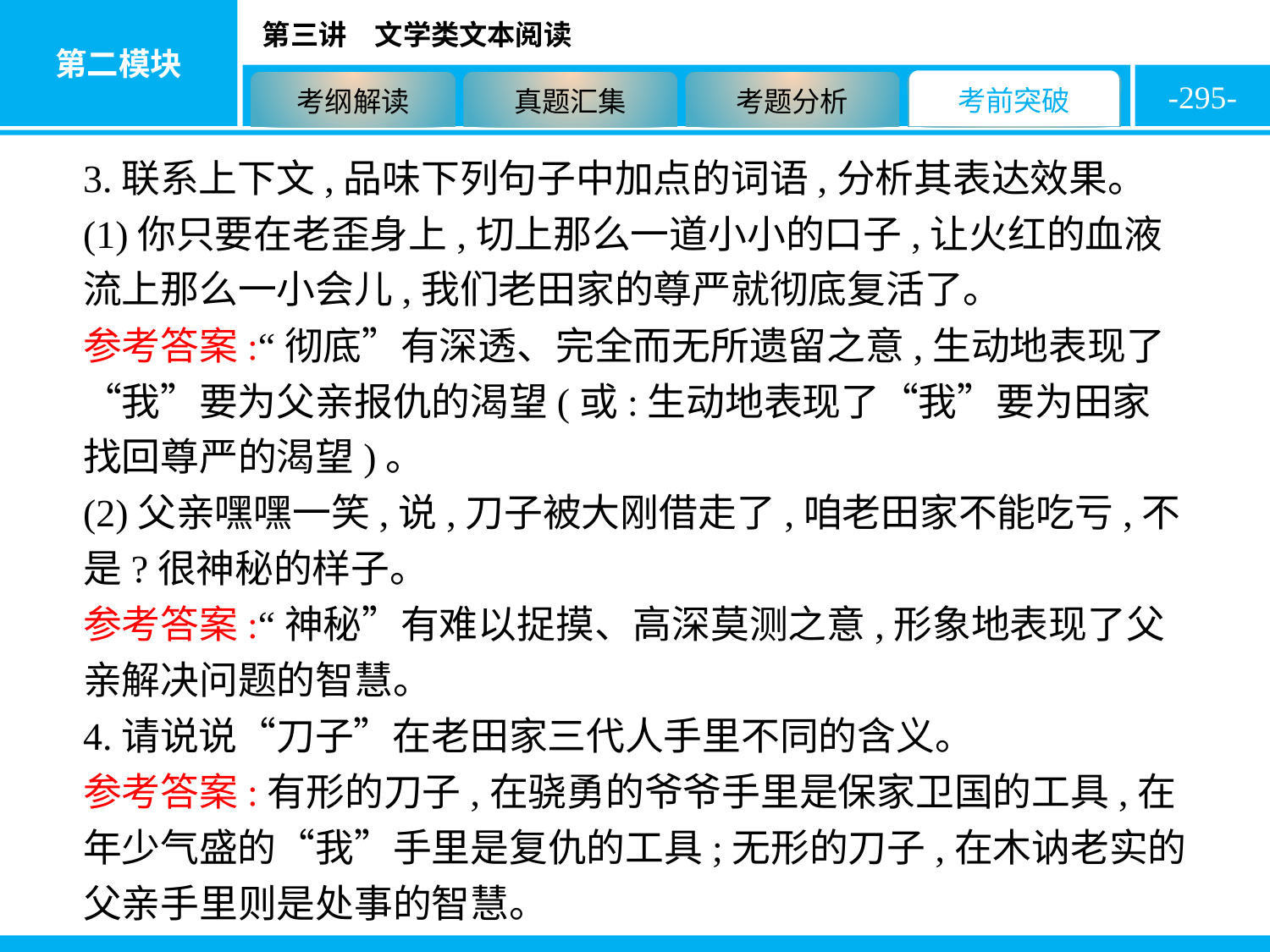

-295-
3.联系上下文,品味下列句子中加点的词语,分析其表达效果。
(1)你只要在老歪身上,切上那么一道小小的口子,让火红的血液流上那么一小会儿,我们老田家的尊严就彻底复活了。
参考答案:“彻底”有深透、完全而无所遗留之意,生动地表现了“我”要为父亲报仇的渴望(或:生动地表现了“我”要为田家找回尊严的渴望)。
(2)父亲嘿嘿一笑,说,刀子被大刚借走了,咱老田家不能吃亏,不是?很神秘的样子。
参考答案:“神秘”有难以捉摸、高深莫测之意,形象地表现了父亲解决问题的智慧。
4.请说说“刀子”在老田家三代人手里不同的含义。
参考答案:有形的刀子,在骁勇的爷爷手里是保家卫国的工具,在年少气盛的“我”手里是复仇的工具;无形的刀子,在木讷老实的父亲手里则是处事的智慧。